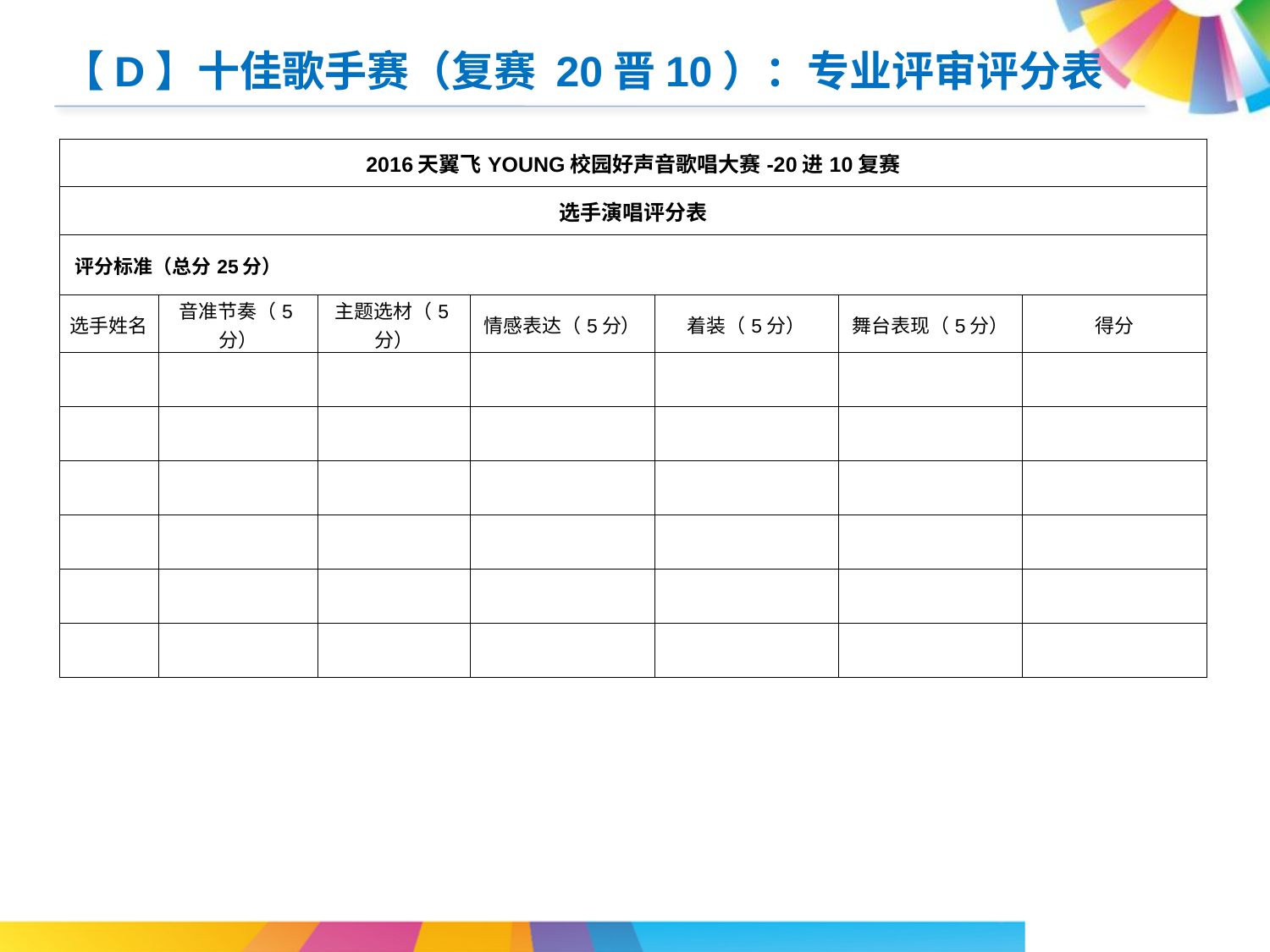

【D】十佳歌手赛（复赛 20晋10）：专业评审评分表
| 2016天翼飞YOUNG校园好声音歌唱大赛-20进10复赛 |  |  |  |  |  |  |
| --- | --- | --- | --- | --- | --- | --- |
| 选手演唱评分表 |  |  |  |  |  |  |
| 评分标准（总分25分） |  |  |  |  |  |  |
| 选手姓名 | 音准节奏（5分） | 主题选材（5分） | 情感表达（5分） | 着装（5分） | 舞台表现（5分） | 得分 |
|  |  |  |  |  |  |  |
|  |  |  |  |  |  |  |
|  |  |  |  |  |  |  |
|  |  |  |  |  |  |  |
|  |  |  |  |  |  |  |
|  |  |  |  |  |  |  |